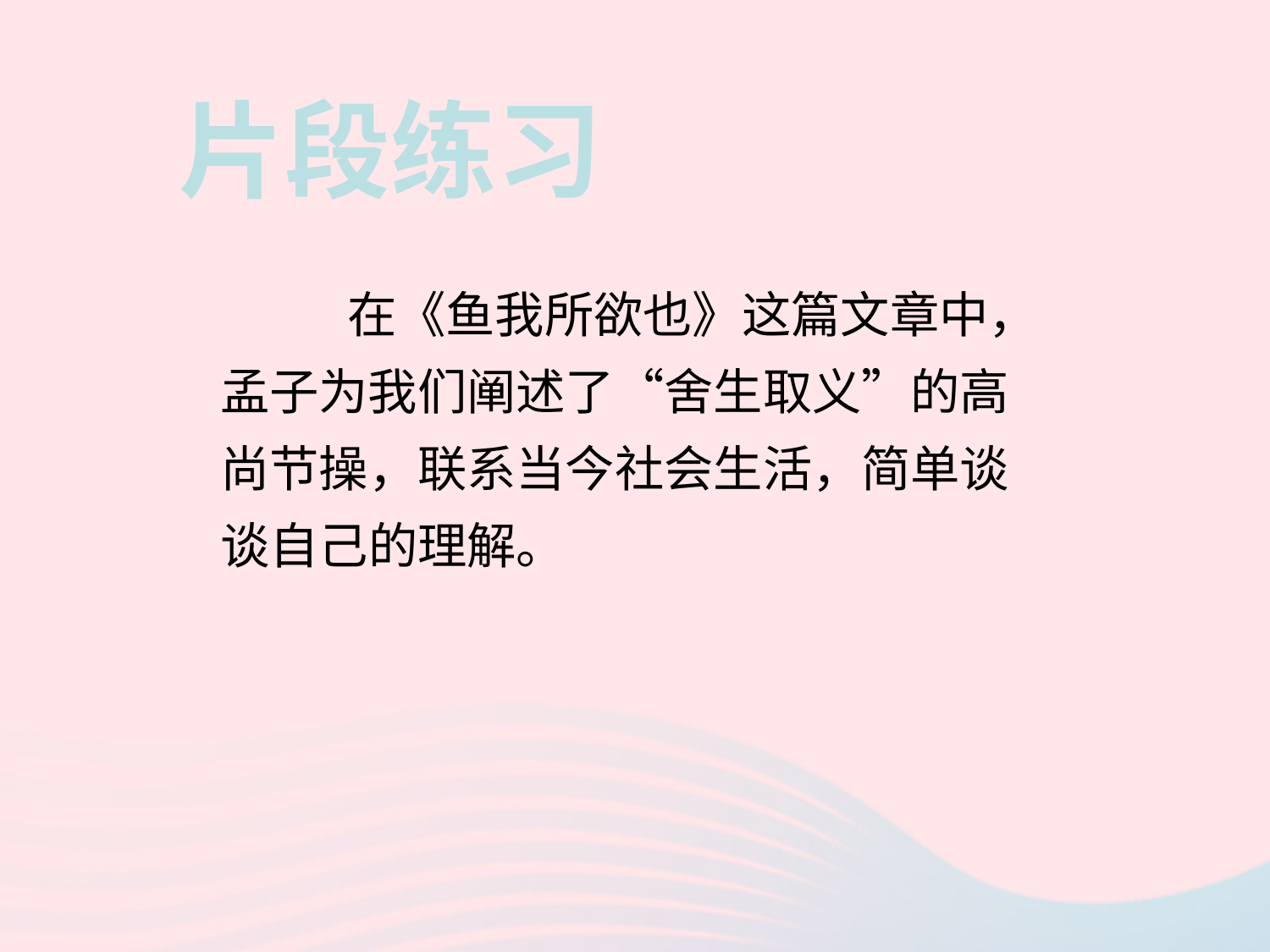

片段练习
	在《鱼我所欲也》这篇文章中，孟子为我们阐述了“舍生取义”的高尚节操，联系当今社会生活，简单谈谈自己的理解。